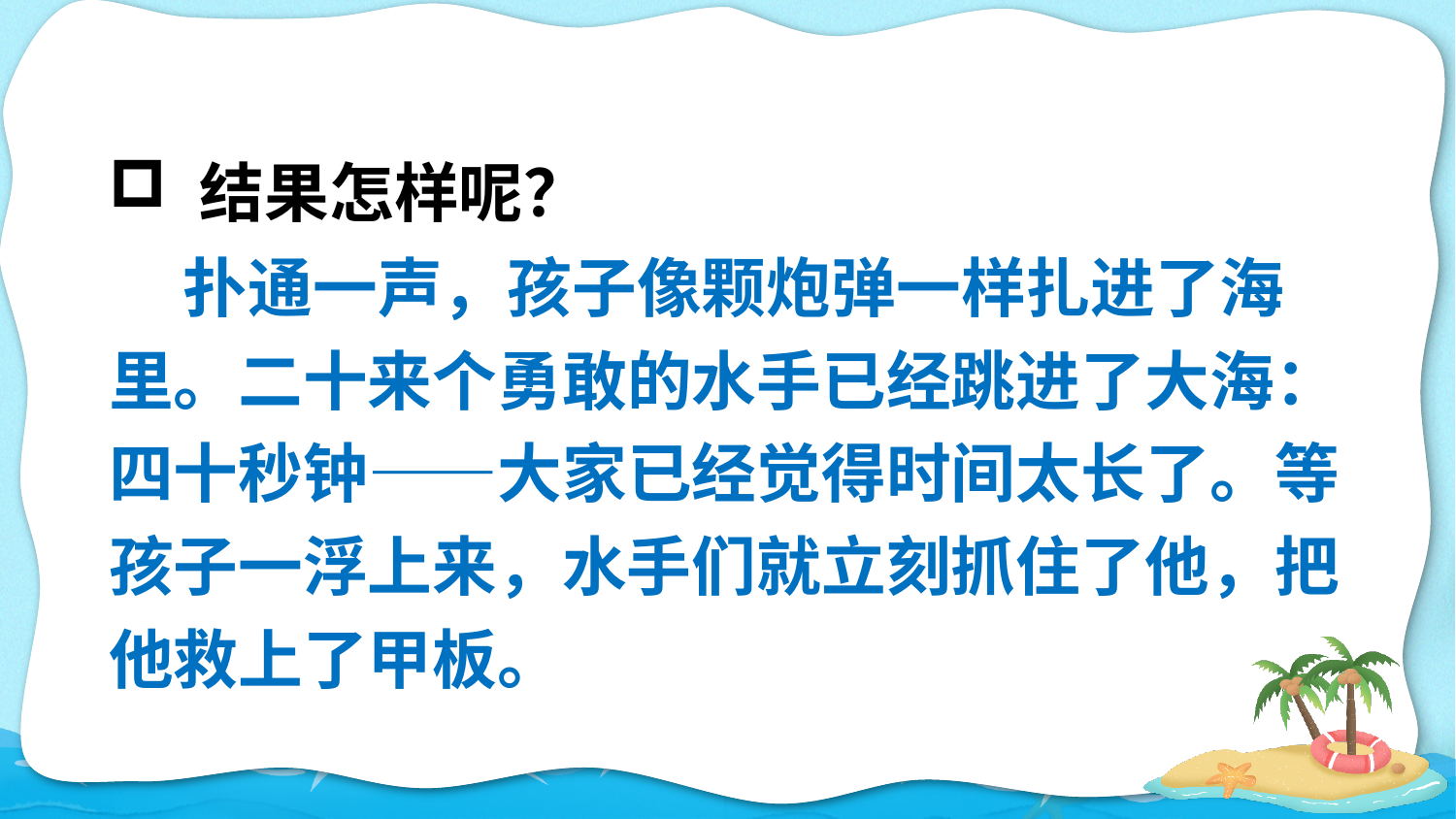

结果怎样呢？
    扑通一声，孩子像颗炮弹一样扎进了海里。二十来个勇敢的水手已经跳进了大海：四十秒钟——大家已经觉得时间太长了。等孩子一浮上来，水手们就立刻抓住了他，把他救上了甲板。